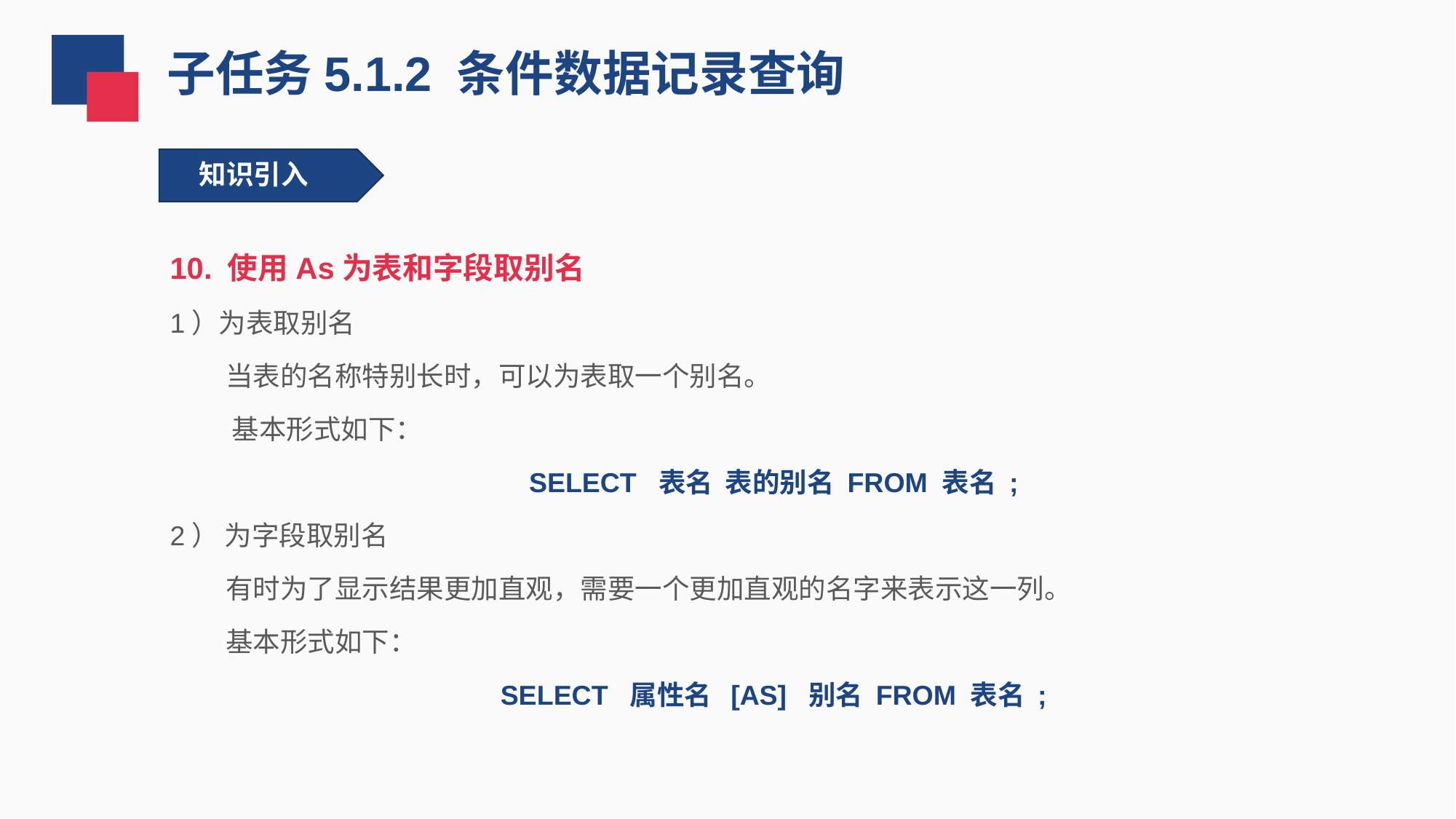

子任务5.1.2 条件数据记录查询

知识引入
10. 使用As为表和字段取别名
1）为表取别名
        当表的名称特别长时，可以为表取一个别名。
         基本形式如下：
SELECT  表名  表的别名 FROM 表名 ;
2） 为字段取别名
        有时为了显示结果更加直观，需要一个更加直观的名字来表示这一列。
        基本形式如下：
SELECT  属性名  [AS]  别名 FROM 表名 ;